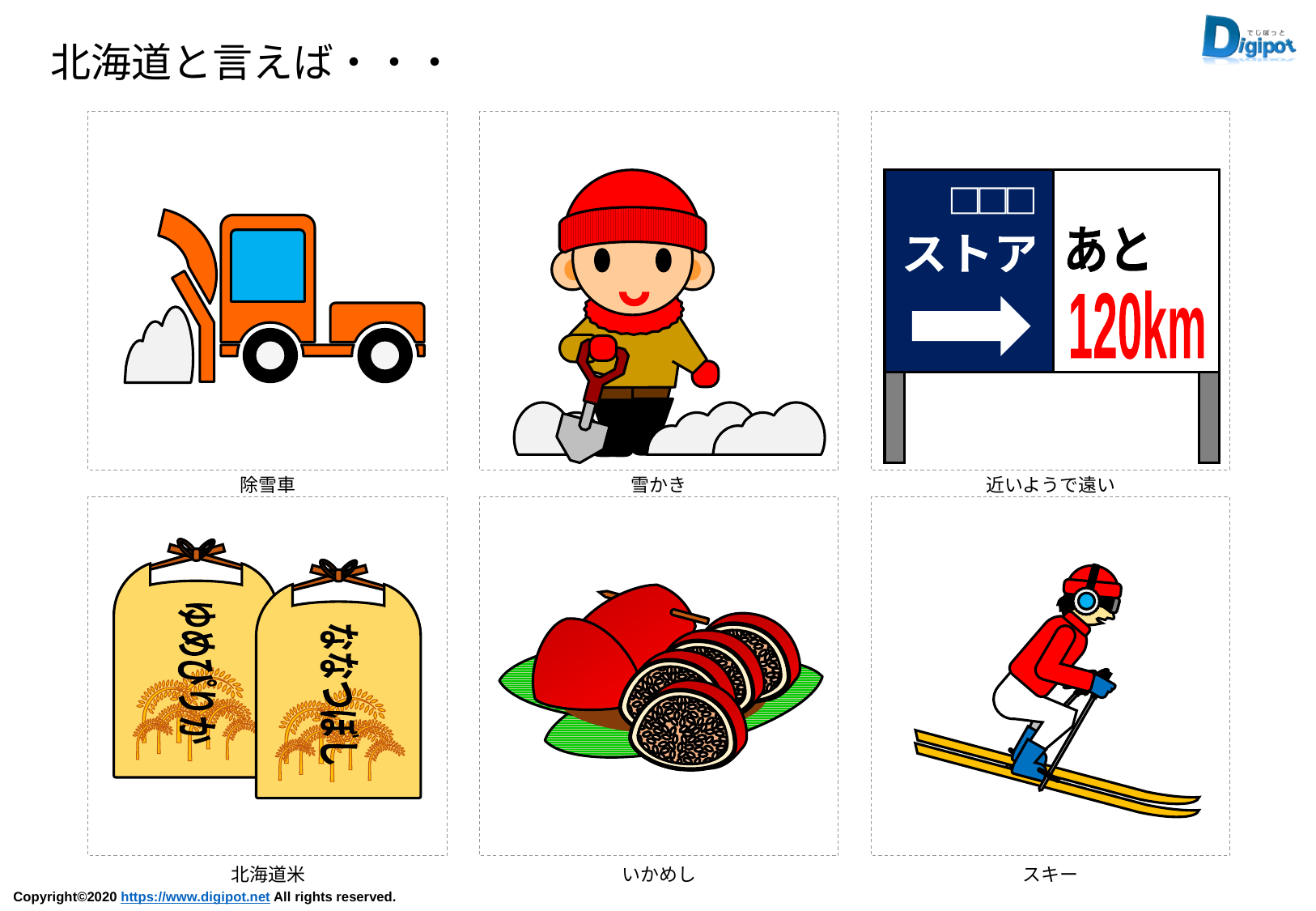

北海道と言えば・・・

□□□
ストア
あと
120km

除雪車
雪かき
近いようで遠い

ゆめぴりか

ななつぼし

北海道米
いかめし
スキー